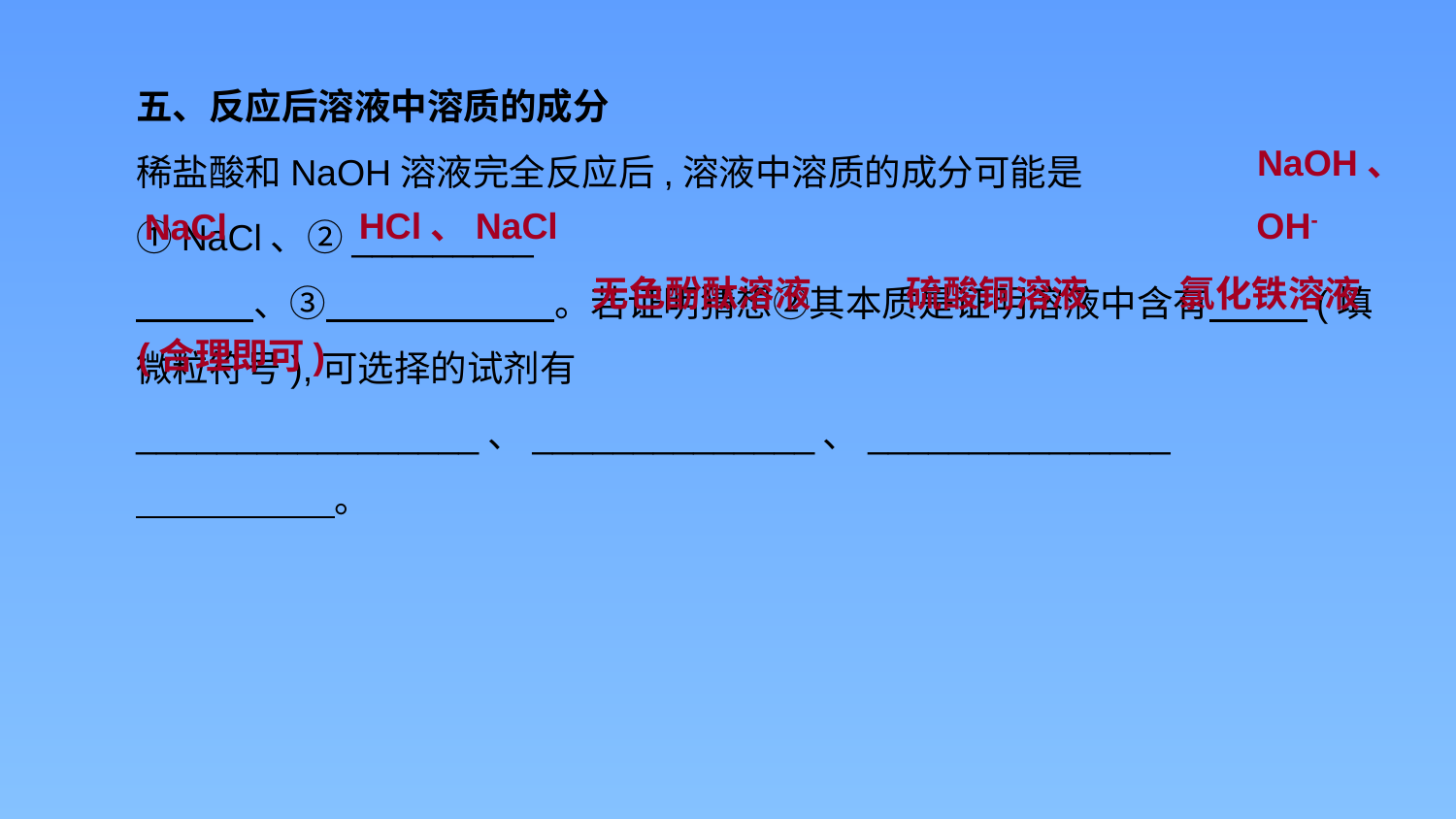

五、反应后溶液中溶质的成分
稀盐酸和NaOH溶液完全反应后,溶液中溶质的成分可能是①NaCl、②_________
　　 　、③　　          　　。若证明猜想②其本质是证明溶液中含有　   　(填微粒符号),可选择的试剂有_________________、______________、_______________
　　　　  　。
NaOH、
HCl、NaCl
OH-
NaCl
无色酚酞溶液
硫酸铜溶液
氯化铁溶液
(合理即可)